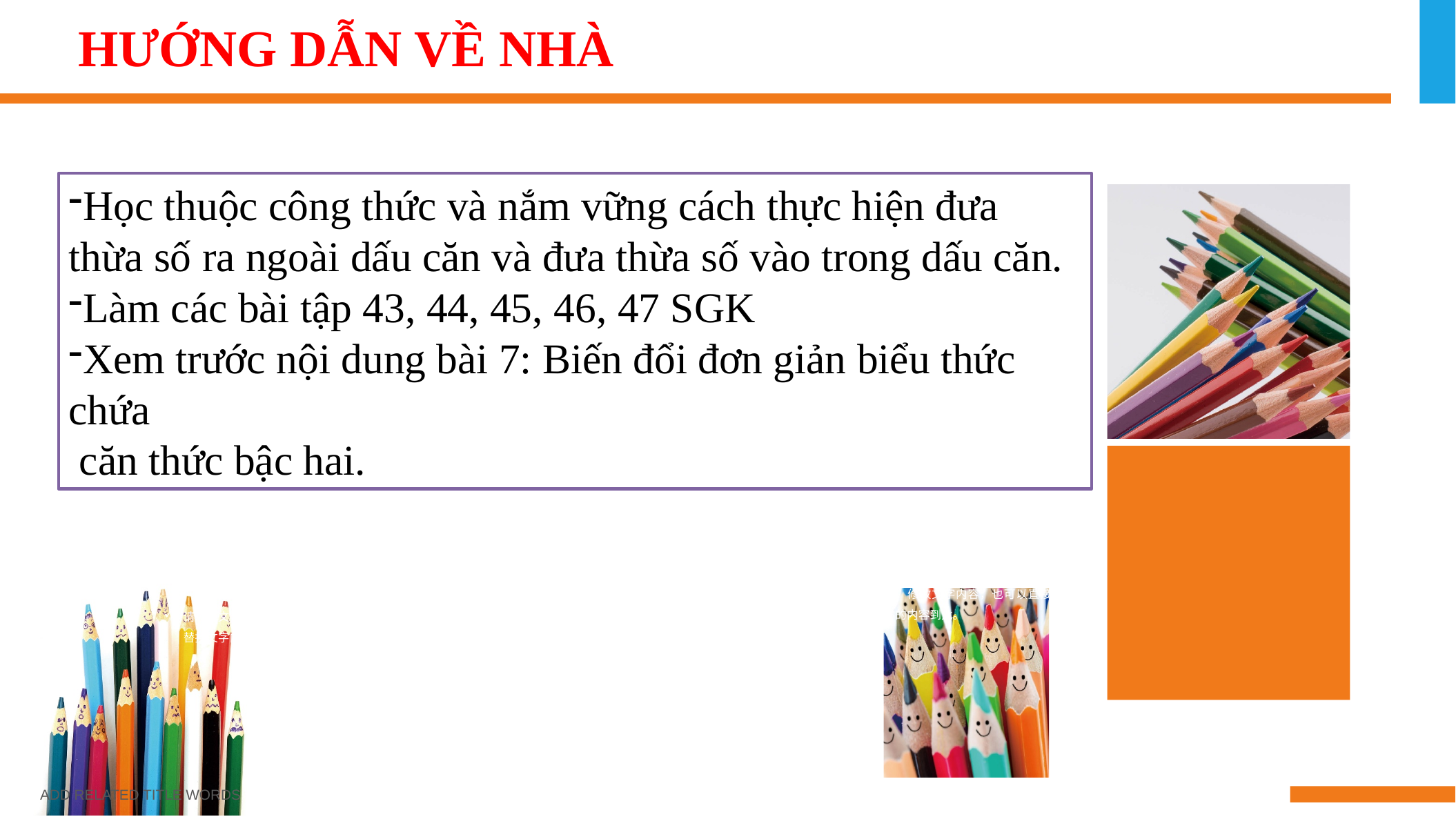

HƯỚNG DẪN VỀ NHÀ

Học thuộc công thức và nắm vững cách thực hiện đưa thừa số ra ngoài dấu căn và đưa thừa số vào trong dấu căn.
Làm các bài tập 43, 44, 45, 46, 47 SGK
Xem trước nội dung bài 7: Biến đổi đơn giản biểu thức chứa
 căn thức bậc hai.

请替换文字内容
请替换文字内容，修改文字内容，也可以直接复制你的内容到此。请替换文字内容，修改文字内容，也可以直接复制你的内容到此。
请替换文字内容，修改文字内容，也可以直接复制你的内容到此。请替换文字内容，修改文字内容，也可以直接复制你的内容到此。请替换文字内容，修改文字内容，也可以直接复制你的内容到此。请替换文字内容，修改文字内容，也可以直接复制你的内容到此。请替换文字内容，修改文字内容，也可以直接复制你的内容到此。请替换文字内容，修改文字内容，也可以直接复制你的内容到此。请替换文字内容，修改文字内容，也可以直接复制你的内容到此。请替换文字内容，修改文字内容，也可以直接复制你的内容到此。

请替换文字内容，修改文字内容，也可以直接复制你的内容到此。请替换文字内容，修改文字内容，也可以直接复制你的内容到此。
请替换文字内容，修改文字内容，也可以直接复制你的内容到此。请替换文字内容，修改文字内容，也可以直接复制你的内容到此。
请替换文字内容，修改文字内容，也可以直接复制你的内容到此。请替换文字内容，修改文字内容，也可以直接复制你的内容到此。

ADD RELATED TITLE WORDS